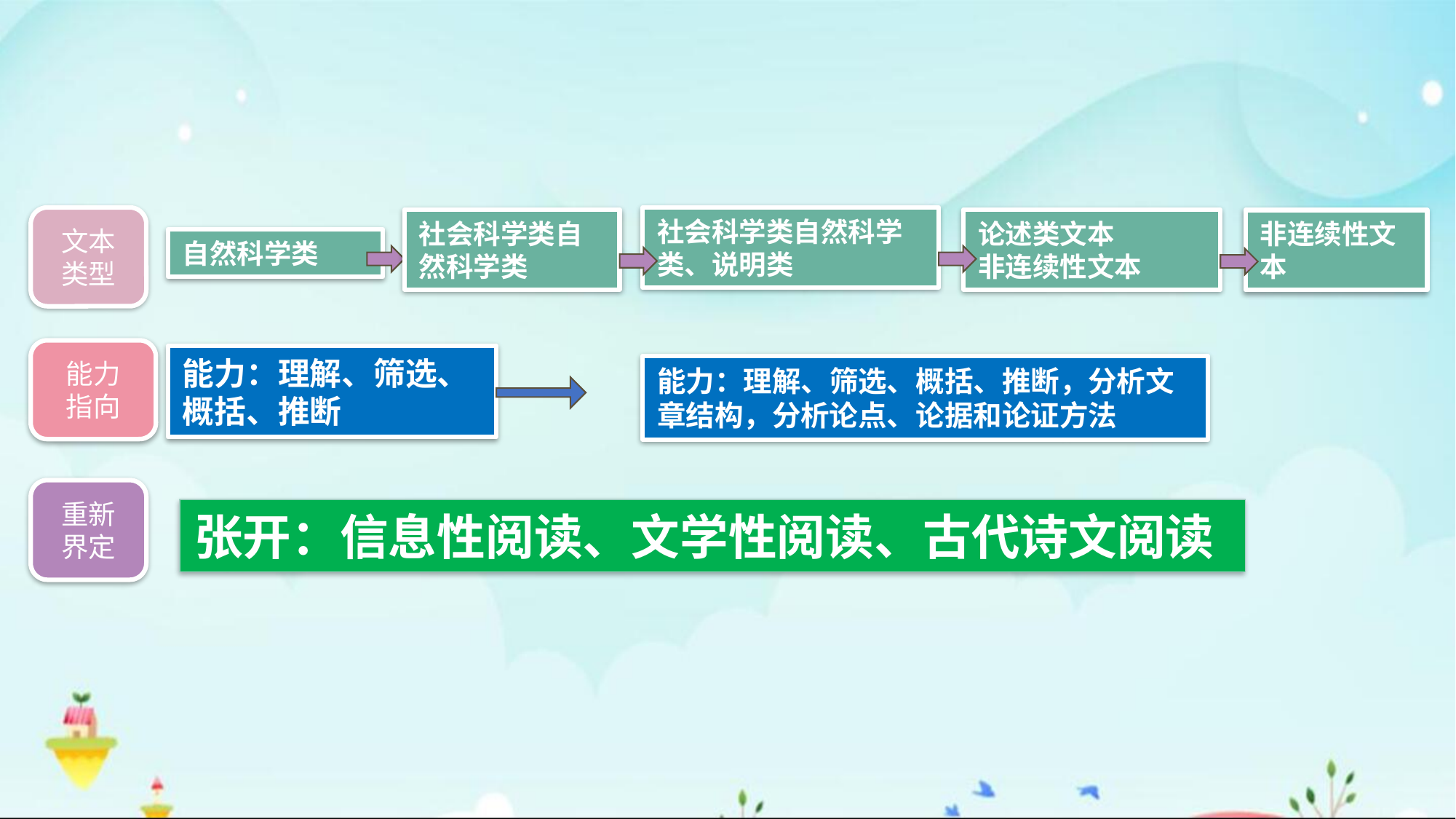

文本类型
社会科学类自然科学类、说明类
社会科学类自然科学类
论述类文本
非连续性文本
非连续性文本
自然科学类

能力
指向
能力：理解、筛选、概括、推断
能力：理解、筛选、概括、推断，分析文章结构，分析论点、论据和论证方法

重新界定
张开：信息性阅读、文学性阅读、古代诗文阅读